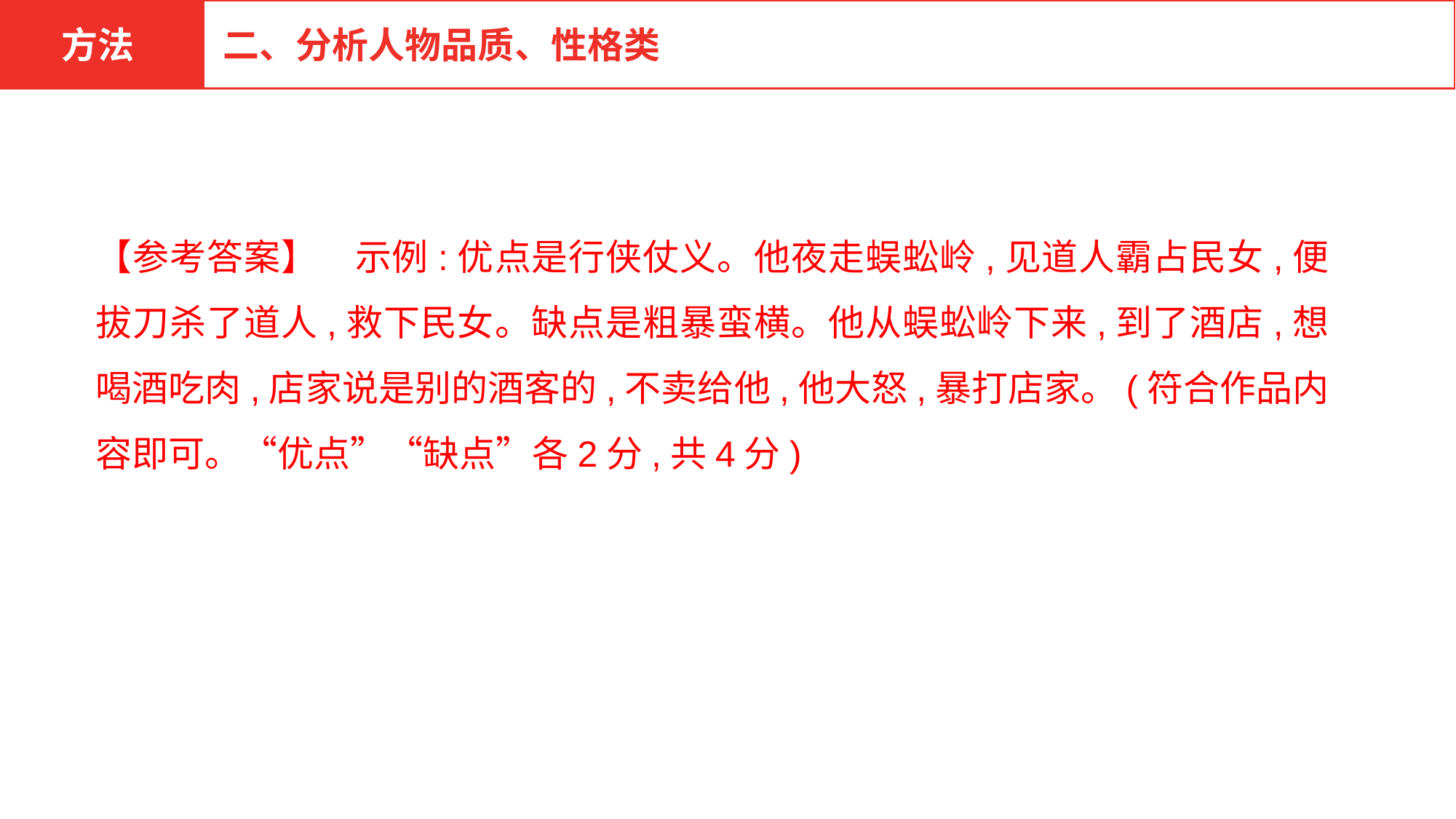

方法
二、分析人物品质、性格类

【参考答案】　示例:优点是行侠仗义。他夜走蜈蚣岭,见道人霸占民女,便拔刀杀了道人,救下民女。缺点是粗暴蛮横。他从蜈蚣岭下来,到了酒店,想喝酒吃肉,店家说是别的酒客的,不卖给他,他大怒,暴打店家。(符合作品内容即可。“优点”“缺点”各2分,共4分)